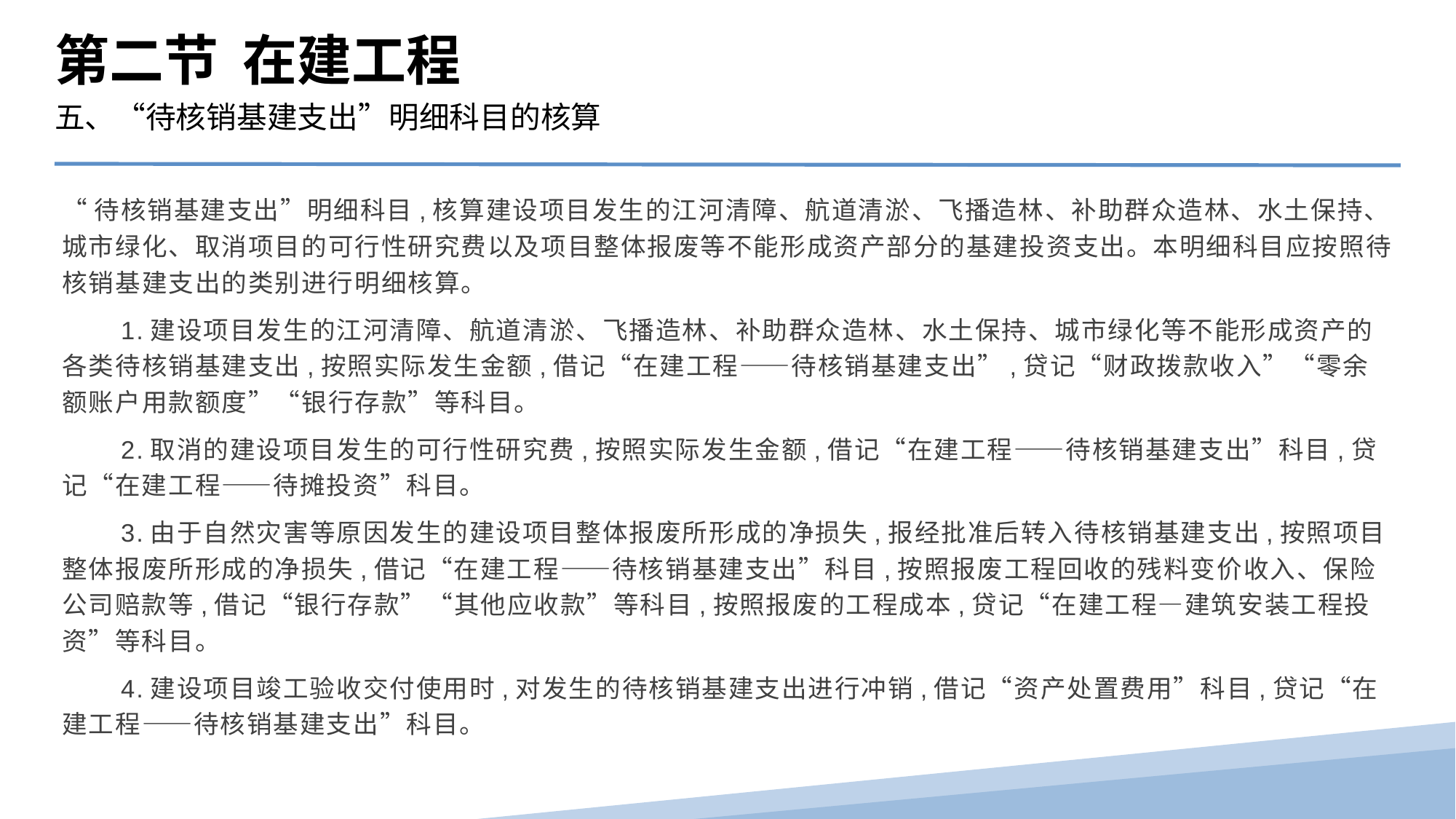

第二节  在建工程
五、“待核销基建支出”明细科目的核算
“待核销基建支出”明细科目,核算建设项目发生的江河清障、航道清淤、飞播造林、补助群众造林、水土保持、城市绿化、取消项目的可行性研究费以及项目整体报废等不能形成资产部分的基建投资支出。本明细科目应按照待核销基建支出的类别进行明细核算。
　　1.建设项目发生的江河清障、航道清淤、飞播造林、补助群众造林、水土保持、城市绿化等不能形成资产的各类待核销基建支出,按照实际发生金额,借记“在建工程——待核销基建支出”,贷记“财政拨款收入”“零余额账户用款额度”“银行存款”等科目。
　　2.取消的建设项目发生的可行性研究费,按照实际发生金额,借记“在建工程——待核销基建支出”科目,贷记“在建工程——待摊投资”科目。
　　3.由于自然灾害等原因发生的建设项目整体报废所形成的净损失,报经批准后转入待核销基建支出,按照项目整体报废所形成的净损失,借记“在建工程——待核销基建支出”科目,按照报废工程回收的残料变价收入、保险公司赔款等,借记“银行存款”“其他应收款”等科目,按照报废的工程成本,贷记“在建工程—建筑安装工程投资”等科目。
　　4.建设项目竣工验收交付使用时,对发生的待核销基建支出进行冲销,借记“资产处置费用”科目,贷记“在建工程——待核销基建支出”科目。